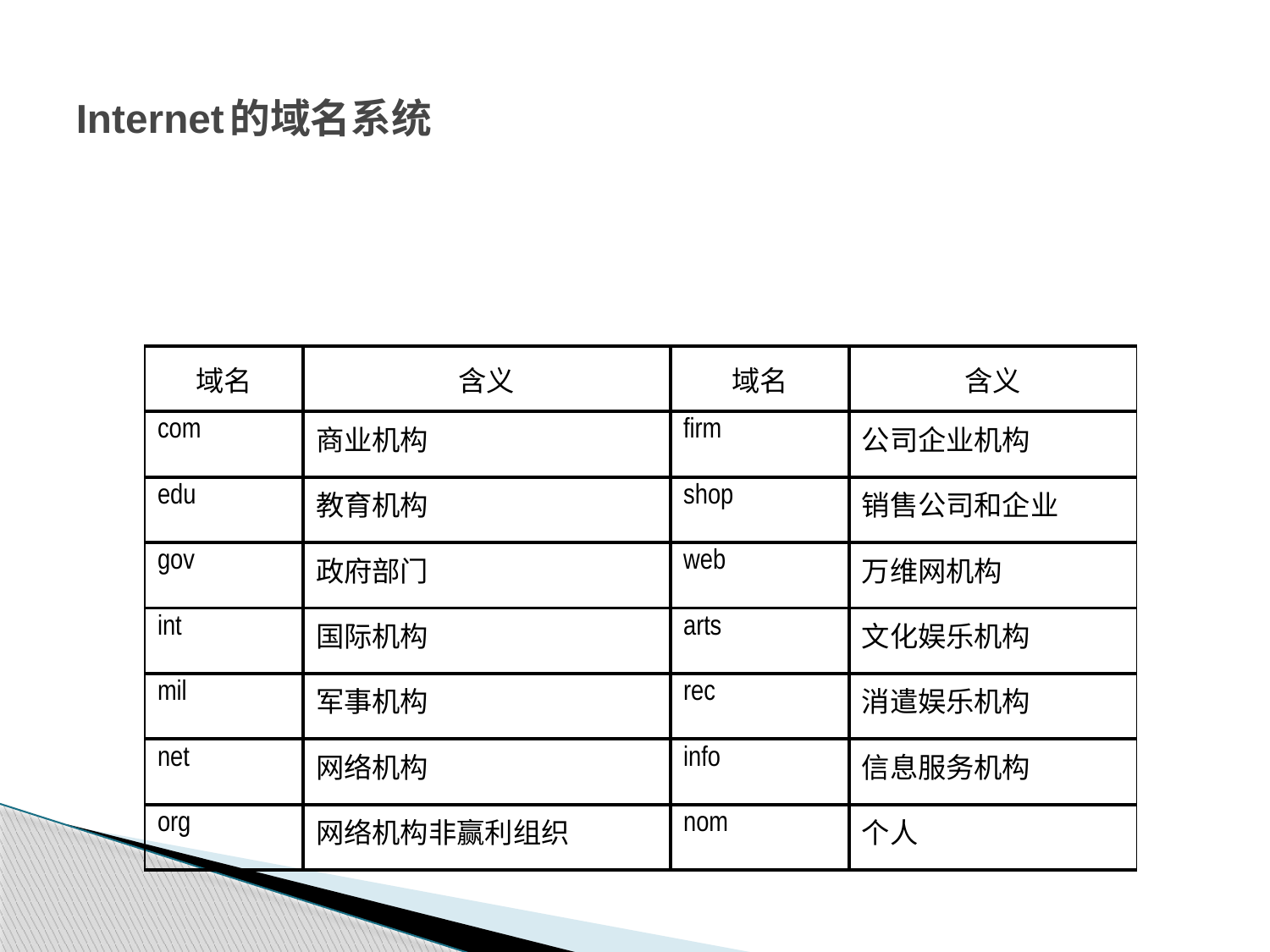

# Internet的域名系统

| 域名 | 含义 | 域名 | 含义 |
| --- | --- | --- | --- |
| com | 商业机构 | firm | 公司企业机构 |
| edu | 教育机构 | shop | 销售公司和企业 |
| gov | 政府部门 | web | 万维网机构 |
| int | 国际机构 | arts | 文化娱乐机构 |
| mil | 军事机构 | rec | 消遣娱乐机构 |
| net | 网络机构 | info | 信息服务机构 |
| org | 网络机构非赢利组织 | nom | 个人 |